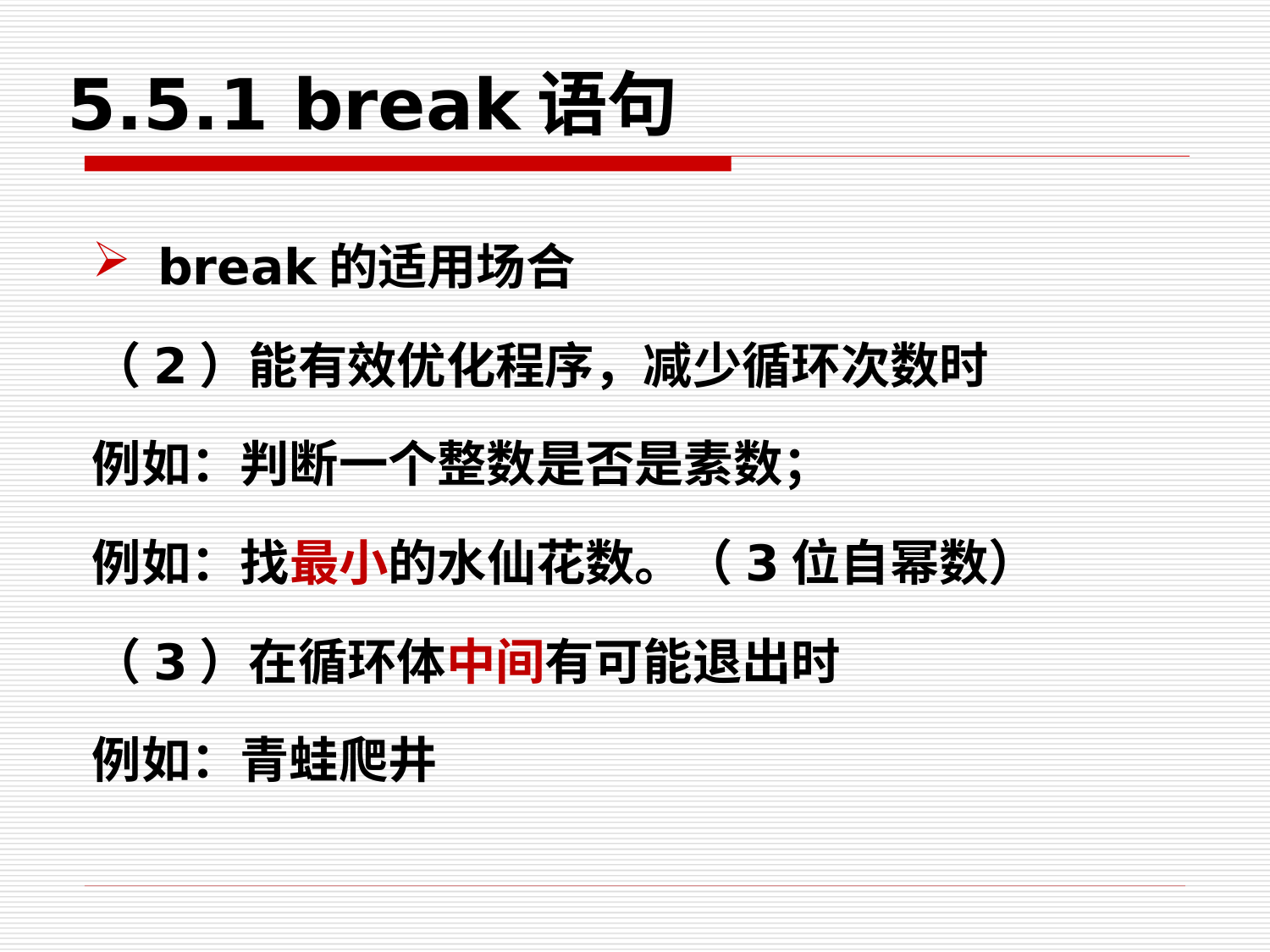

5.5.1 break语句
break的适用场合
（2）能有效优化程序，减少循环次数时
例如：判断一个整数是否是素数；
例如：找最小的水仙花数。（3位自幂数）
（3）在循环体中间有可能退出时
例如：青蛙爬井